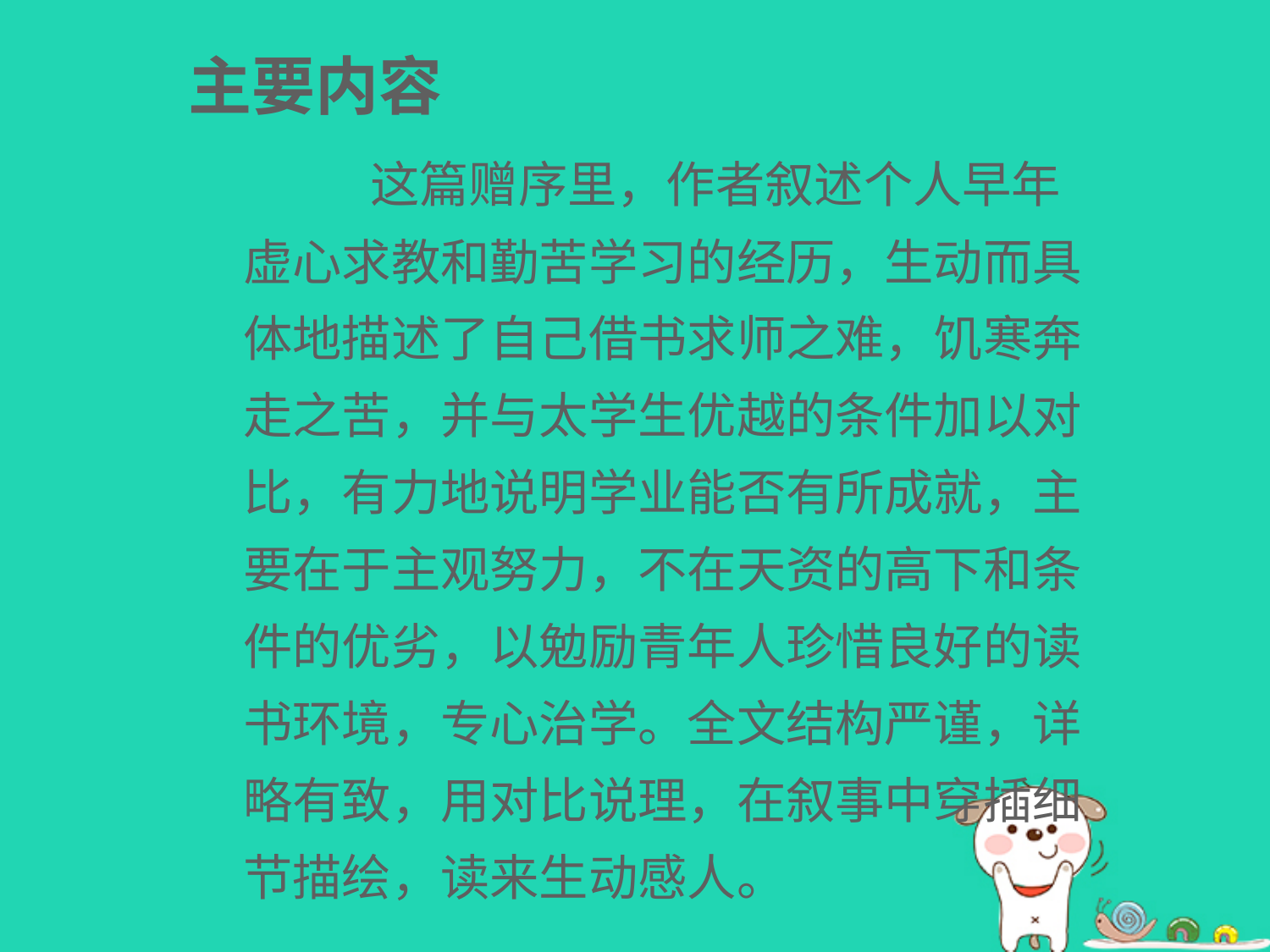

主要内容
	这篇赠序里，作者叙述个人早年虚心求教和勤苦学习的经历，生动而具体地描述了自己借书求师之难，饥寒奔走之苦，并与太学生优越的条件加以对比，有力地说明学业能否有所成就，主要在于主观努力，不在天资的高下和条件的优劣，以勉励青年人珍惜良好的读书环境，专心治学。全文结构严谨，详略有致，用对比说理，在叙事中穿插细节描绘，读来生动感人。